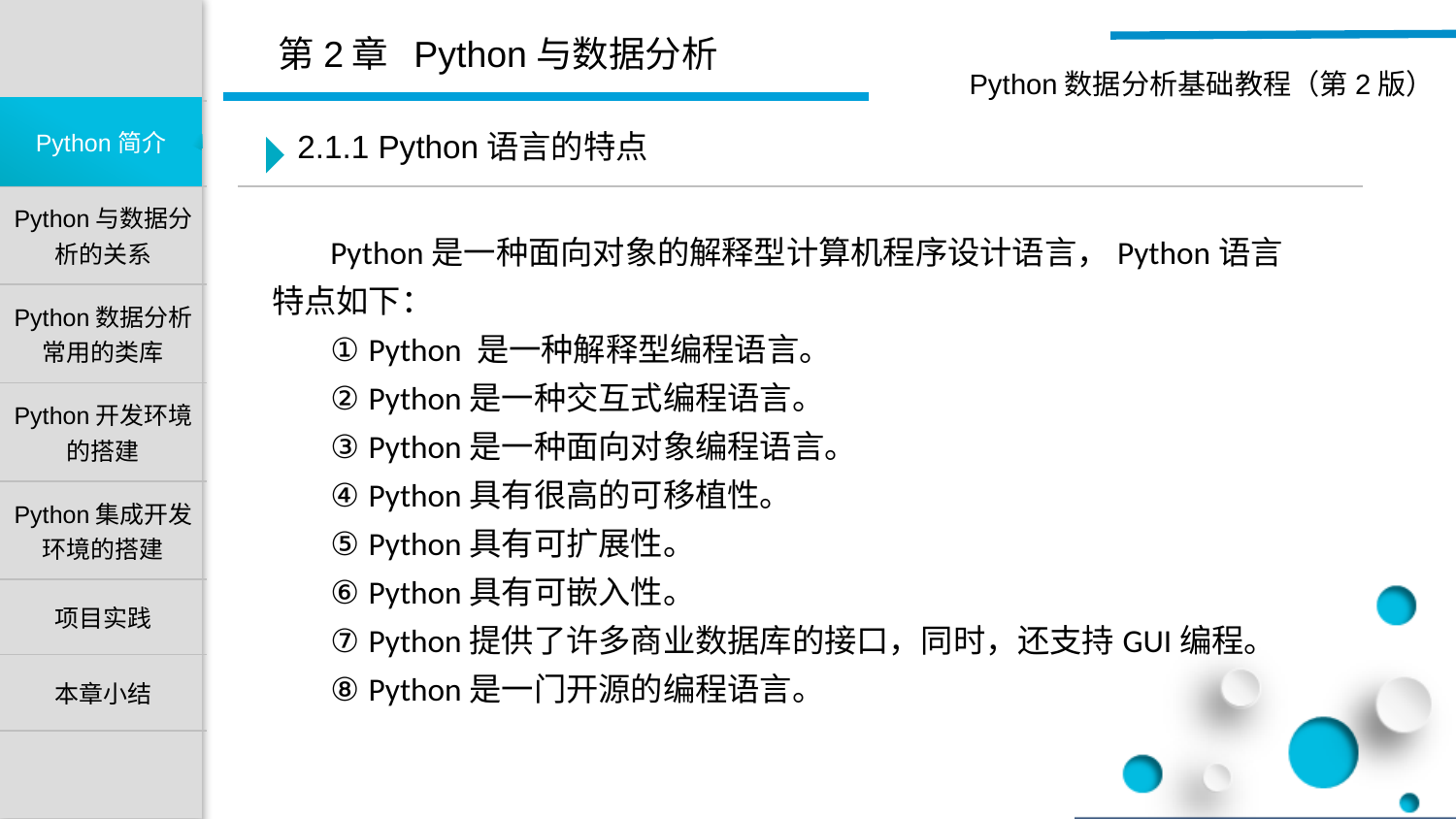

2.1.1 Python语言的特点

        Python是一种面向对象的解释型计算机程序设计语言，Python语言特点如下：
        ① Python 是一种解释型编程语言。
        ② Python是一种交互式编程语言。
        ③ Python是一种面向对象编程语言。
        ④ Python具有很高的可移植性。
        ⑤ Python具有可扩展性。
        ⑥ Python具有可嵌入性。
        ⑦ Python提供了许多商业数据库的接口，同时，还支持GUI编程。
        ⑧ Python是一门开源的编程语言。